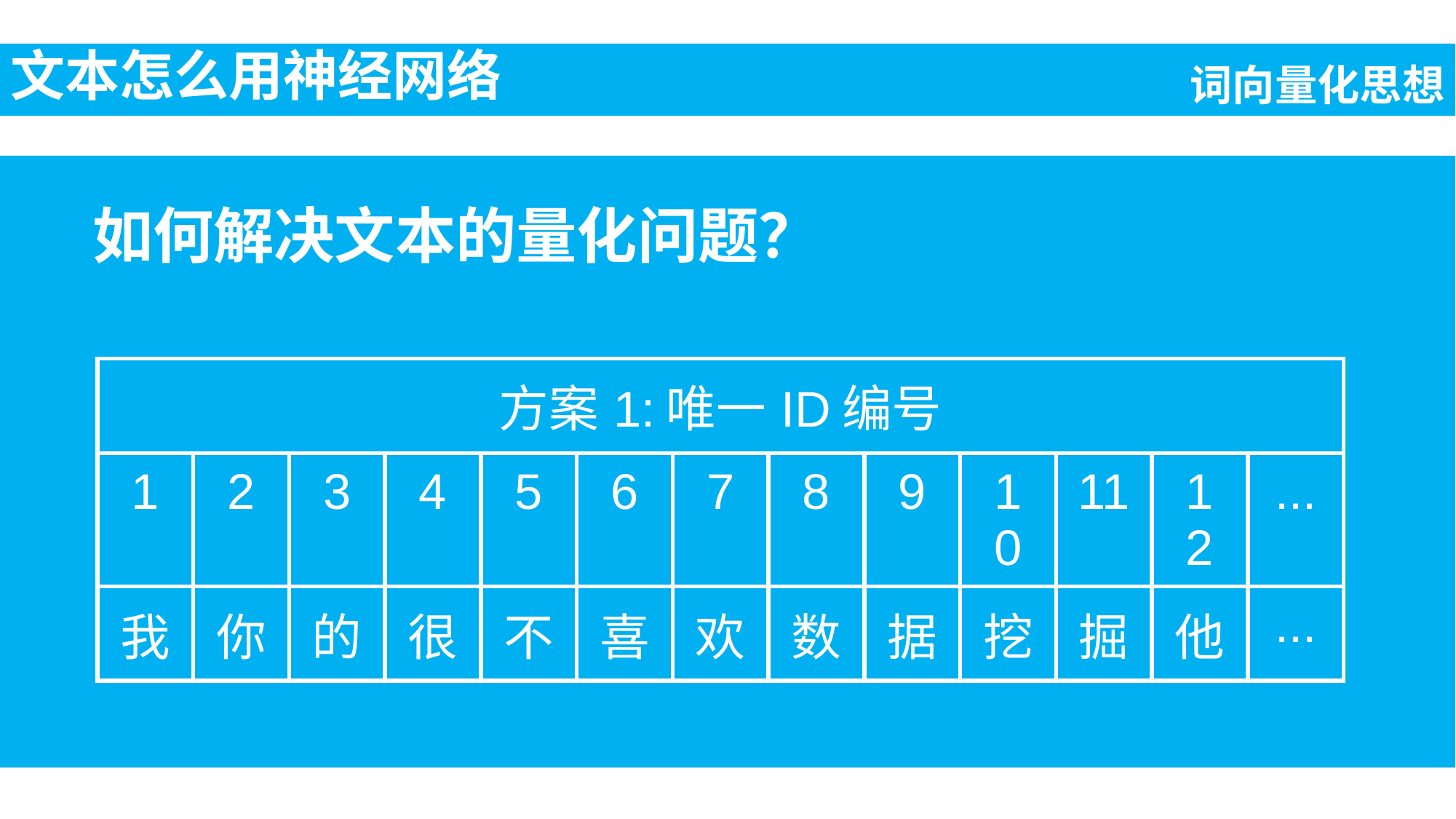

文本怎么用神经网络
词向量化思想
如何解决文本的量化问题？
| 方案1:唯一ID编号 |  |  |  |  |  |  |  |  |  |  |  |  |
| --- | --- | --- | --- | --- | --- | --- | --- | --- | --- | --- | --- | --- |
| 1 | 2 | 3 | 4 | 5 | 6 | 7 | 8 | 9 | 10 | 11 | 12 | ... |
| 我 | 你 | 的 | 很 | 不 | 喜 | 欢 | 数 | 据 | 挖 | 掘 | 他 | ... |